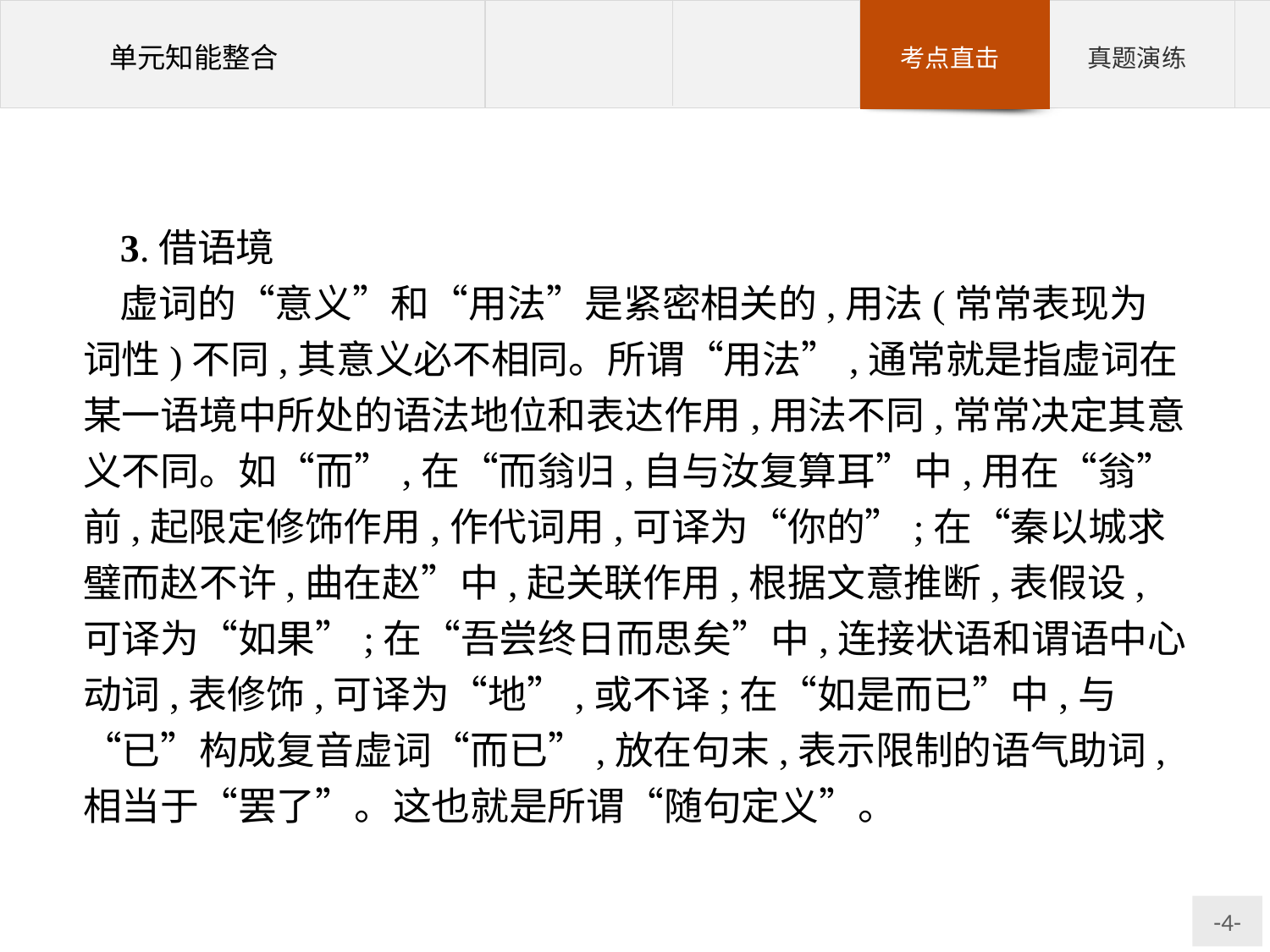

3.借语境
虚词的“意义”和“用法”是紧密相关的,用法(常常表现为词性)不同,其意义必不相同。所谓“用法”,通常就是指虚词在某一语境中所处的语法地位和表达作用,用法不同,常常决定其意义不同。如“而”,在“而翁归,自与汝复算耳”中,用在“翁”前,起限定修饰作用,作代词用,可译为“你的”;在“秦以城求璧而赵不许,曲在赵”中,起关联作用,根据文意推断,表假设,可译为“如果”;在“吾尝终日而思矣”中,连接状语和谓语中心动词,表修饰,可译为“地”,或不译;在“如是而已”中,与“已”构成复音虚词“而已”,放在句末,表示限制的语气助词,相当于“罢了”。这也就是所谓“随句定义”。